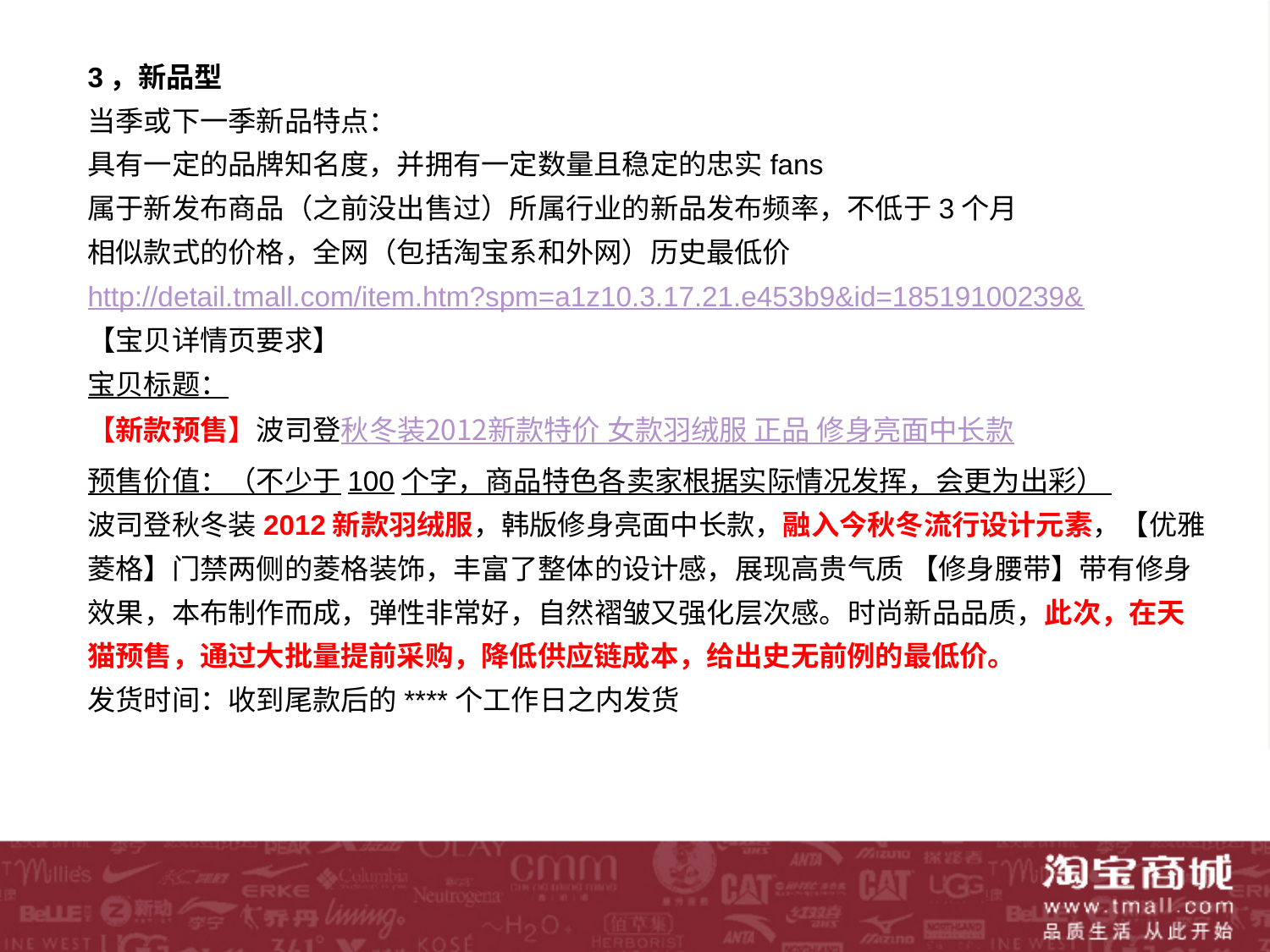

3，新品型
当季或下一季新品特点：
具有一定的品牌知名度，并拥有一定数量且稳定的忠实fans
属于新发布商品（之前没出售过）所属行业的新品发布频率，不低于3个月
相似款式的价格，全网（包括淘宝系和外网）历史最低价
http://detail.tmall.com/item.htm?spm=a1z10.3.17.21.e453b9&id=18519100239&
【宝贝详情页要求】
宝贝标题：
【新款预售】波司登秋冬装2012新款特价 女款羽绒服 正品 修身亮面中长款
预售价值：（不少于100个字，商品特色各卖家根据实际情况发挥，会更为出彩）
波司登秋冬装2012新款羽绒服，韩版修身亮面中长款，融入今秋冬流行设计元素，【优雅菱格】门禁两侧的菱格装饰，丰富了整体的设计感，展现高贵气质 【修身腰带】带有修身效果，本布制作而成，弹性非常好，自然褶皱又强化层次感。时尚新品品质，此次，在天猫预售，通过大批量提前采购，降低供应链成本，给出史无前例的最低价。
发货时间：收到尾款后的****个工作日之内发货